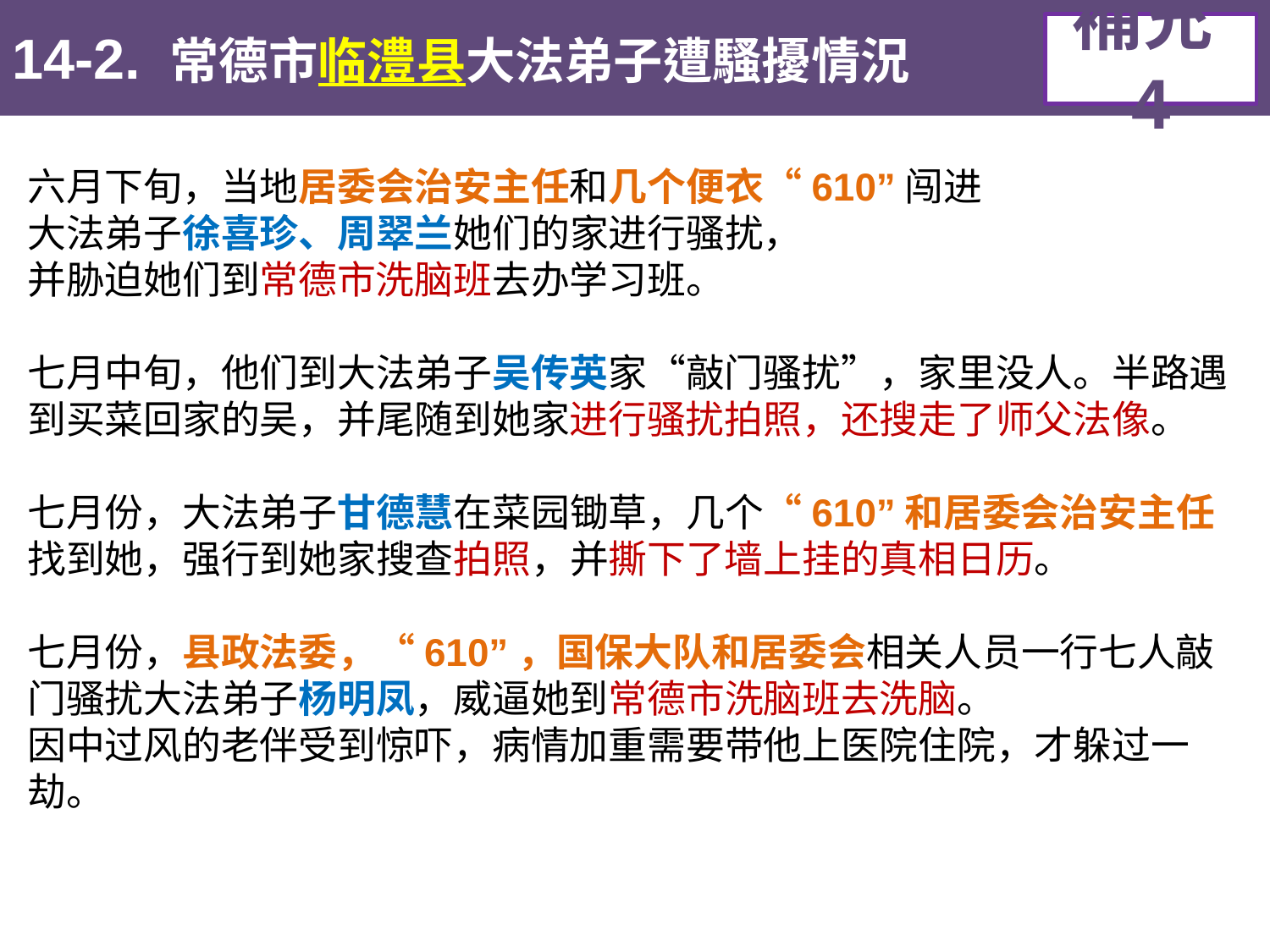

14-2. 常德市临澧县大法弟子遭騷擾情況
補充4
六月下旬，当地居委会治安主任和几个便衣“610”闯进
大法弟子徐喜珍、周翠兰她们的家进行骚扰，
并胁迫她们到常德市洗脑班去办学习班。

七月中旬，他们到大法弟子吴传英家“敲门骚扰”，家里没人。半路遇到买菜回家的吴，并尾随到她家进行骚扰拍照，还搜走了师父法像。

七月份，大法弟子甘德慧在菜园锄草，几个“610”和居委会治安主任找到她，强行到她家搜查拍照，并撕下了墙上挂的真相日历。

七月份，县政法委，“610”，国保大队和居委会相关人员一行七人敲门骚扰大法弟子杨明凤，威逼她到常德市洗脑班去洗脑。
因中过风的老伴受到惊吓，病情加重需要带他上医院住院，才躲过一劫。